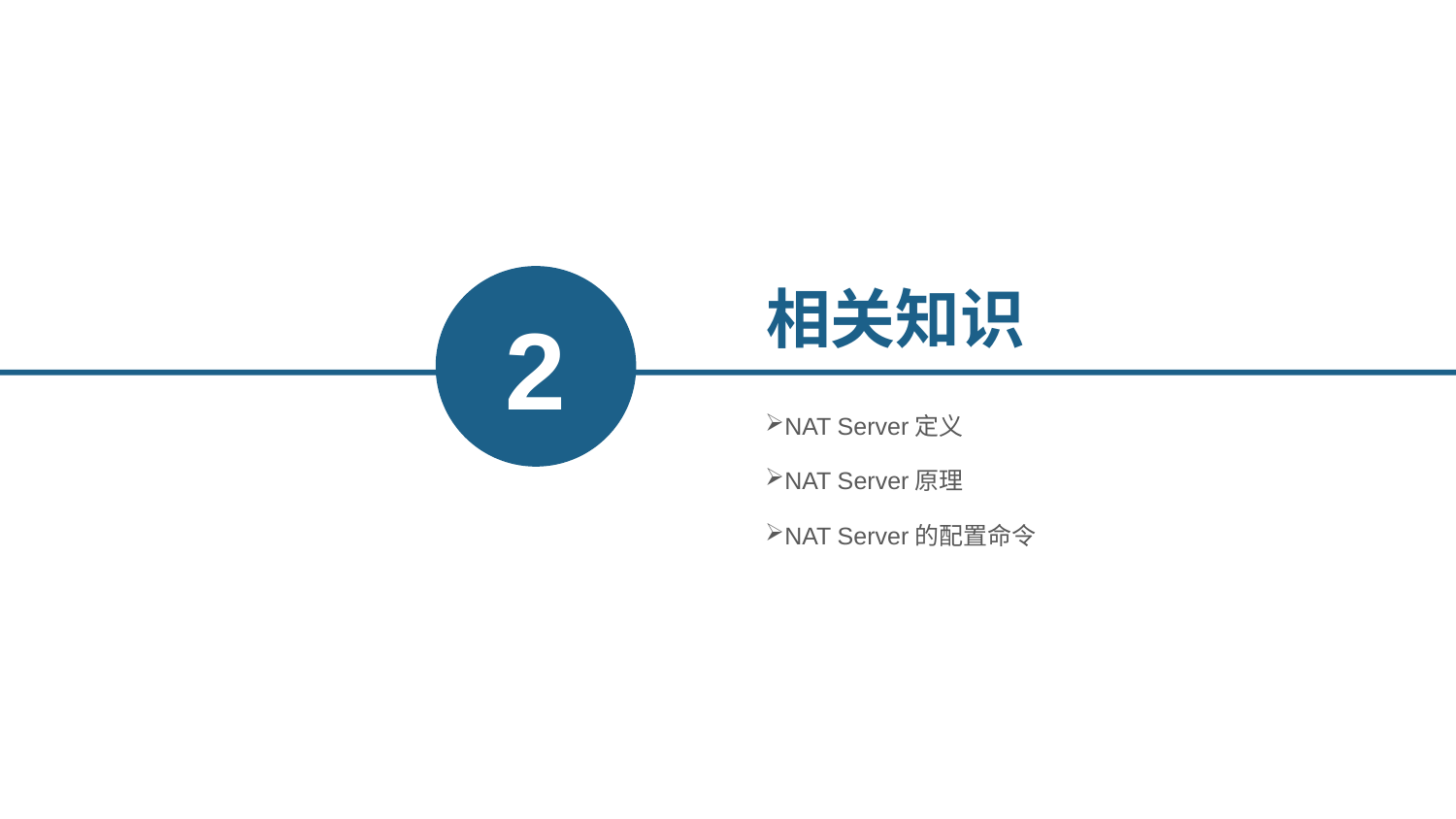

2
相关知识

NAT Server定义
NAT Server原理
NAT Server的配置命令